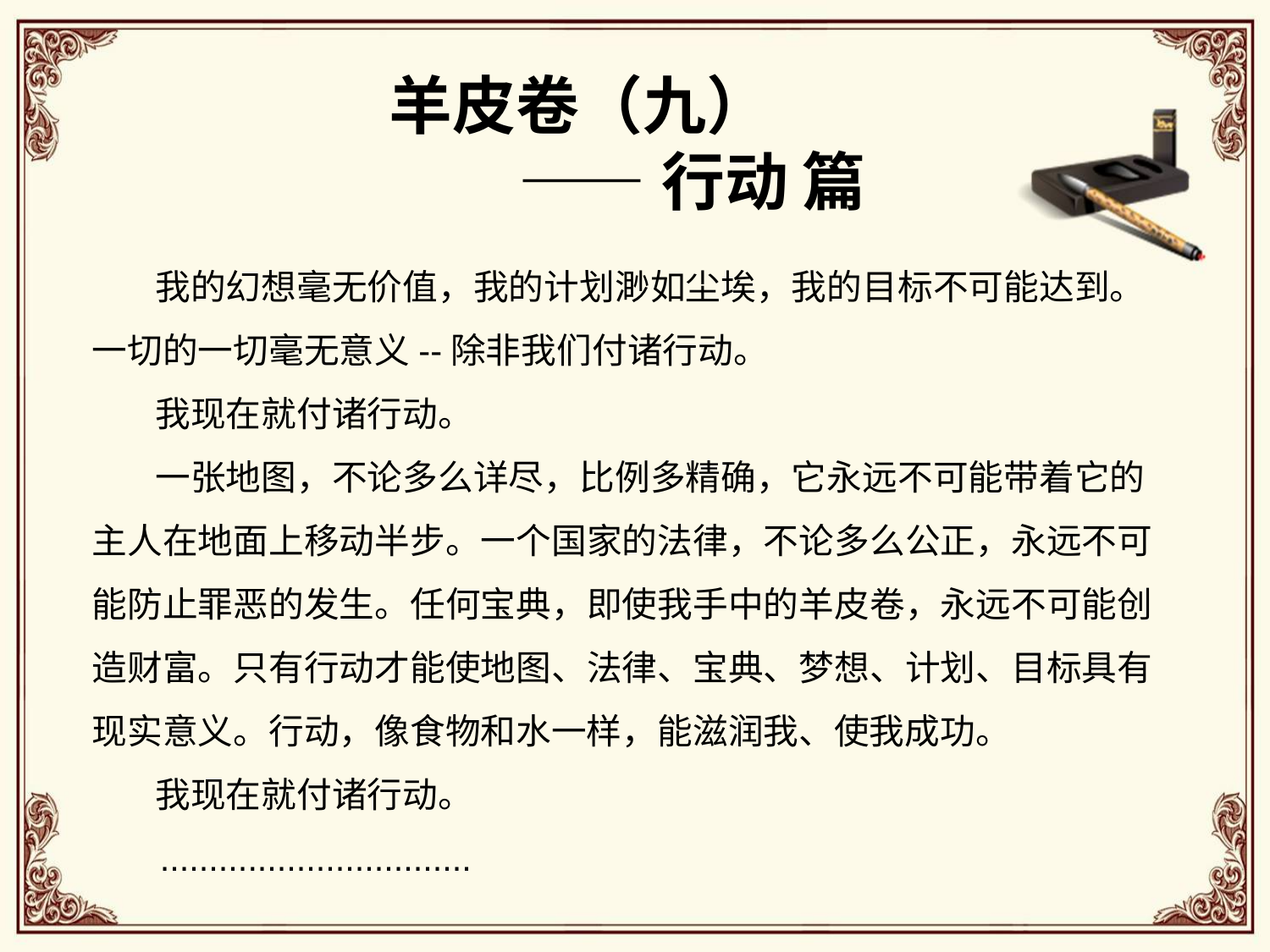

羊皮卷（九）
         ——行动 篇
       我的幻想毫无价值，我的计划渺如尘埃，我的目标不可能达到。一切的一切毫无意义--除非我们付诸行动。
       我现在就付诸行动。
       一张地图，不论多么详尽，比例多精确，它永远不可能带着它的主人在地面上移动半步。一个国家的法律，不论多么公正，永远不可能防止罪恶的发生。任何宝典，即使我手中的羊皮卷，永远不可能创造财富。只有行动才能使地图、法律、宝典、梦想、计划、目标具有现实意义。行动，像食物和水一样，能滋润我、使我成功。
       我现在就付诸行动。
       ................................